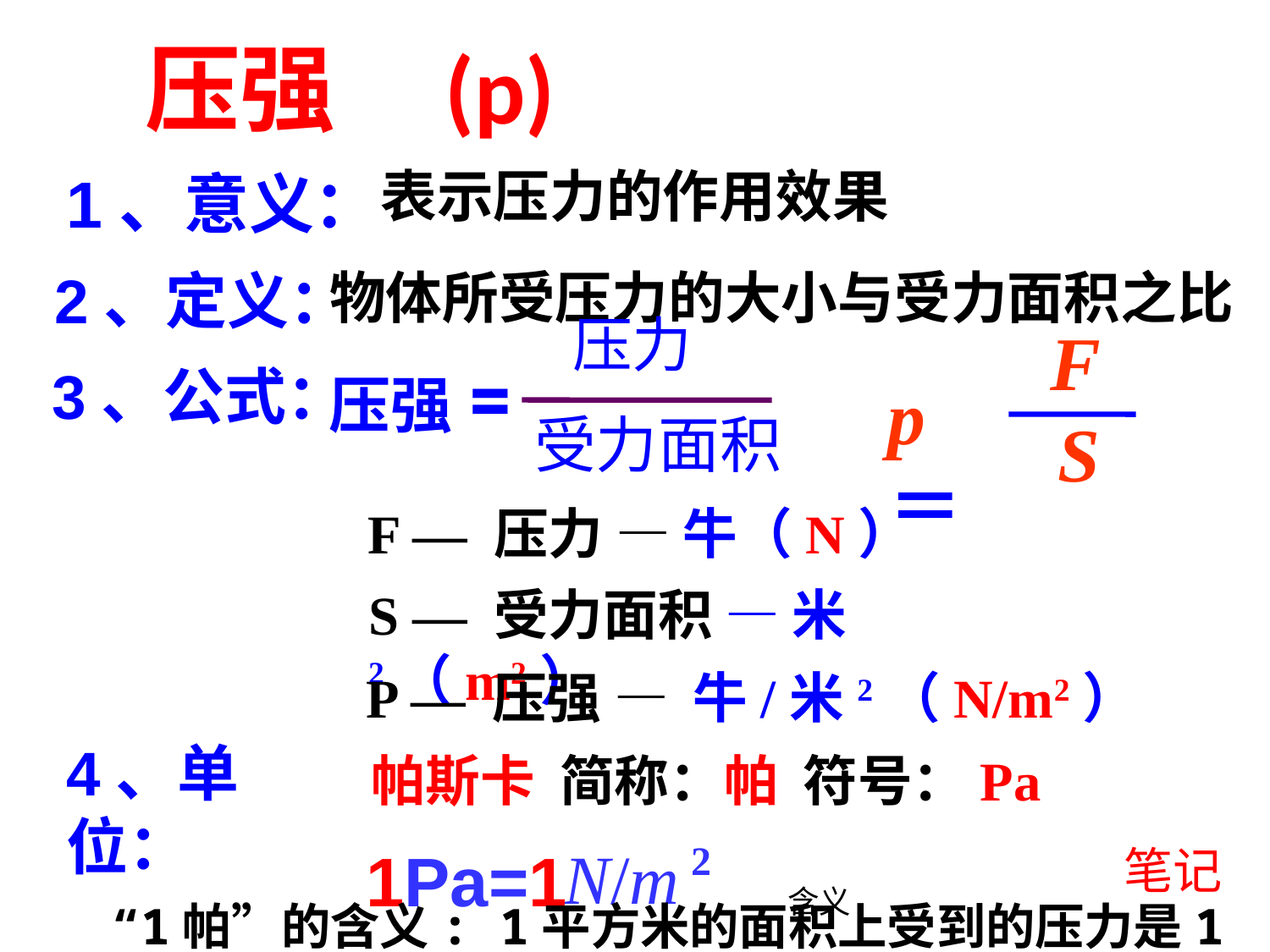

压强    (p)
表示压力的作用效果
1、意义：
物体所受压力的大小与受力面积之比
2、定义：
压力
受力面积
F
S
压强=
3、公式：
p＝

F — 压力 — 牛（N）
S — 受力面积 — 米2（m2）
P — 压强 —  牛/米2（N/m2）
4、单位：
帕斯卡  简称：帕  符号：Pa
2
N/m
1Pa=1
笔记
含义
“1帕”的含义: 1平方米的面积上受到的压力是1牛。